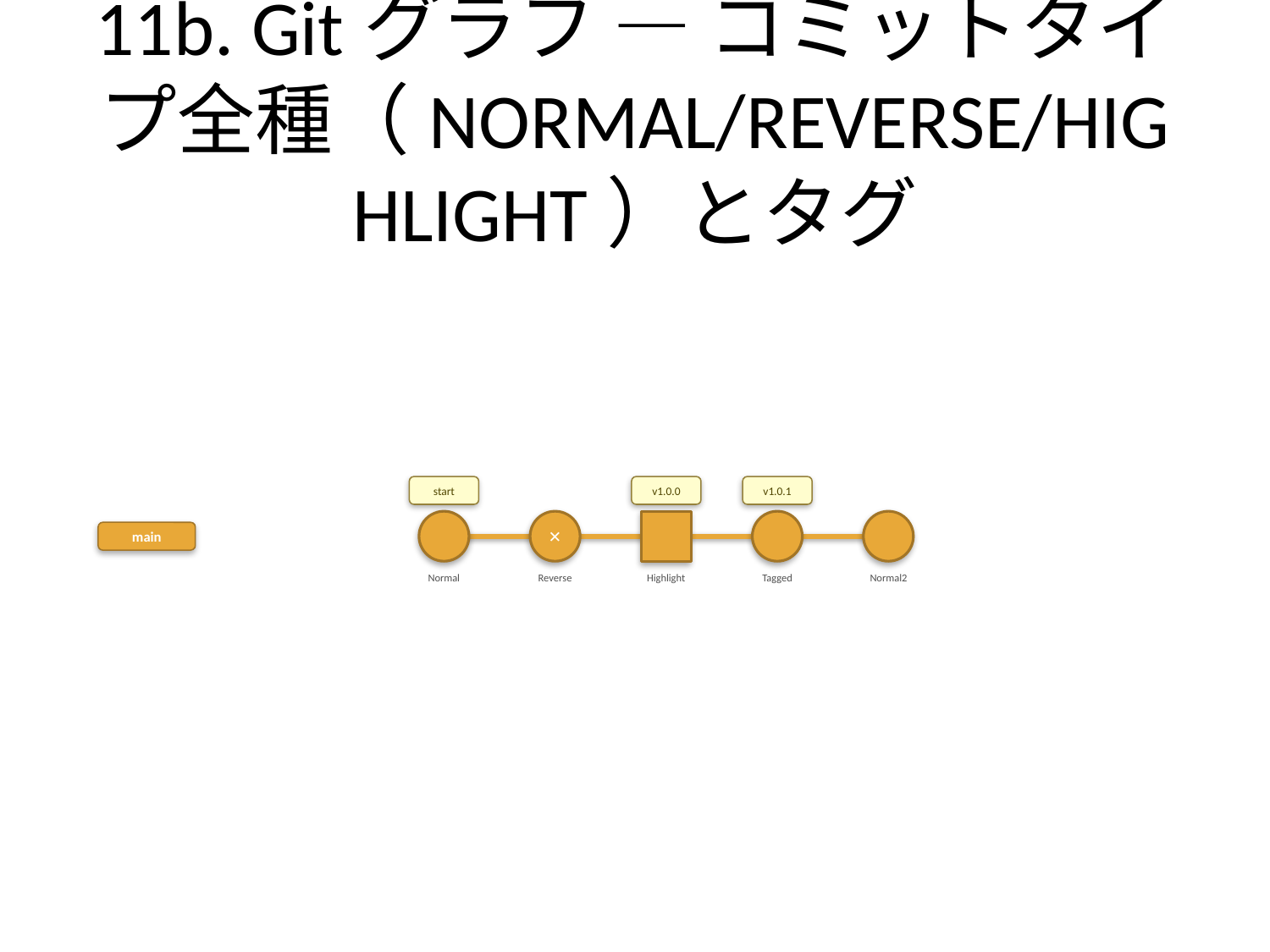

# 11b. Gitグラフ — コミットタイプ全種（NORMAL/REVERSE/HIGHLIGHT）とタグ

start
v1.0.0
v1.0.1

✕

main
Normal
Reverse
Highlight
Tagged
Normal2